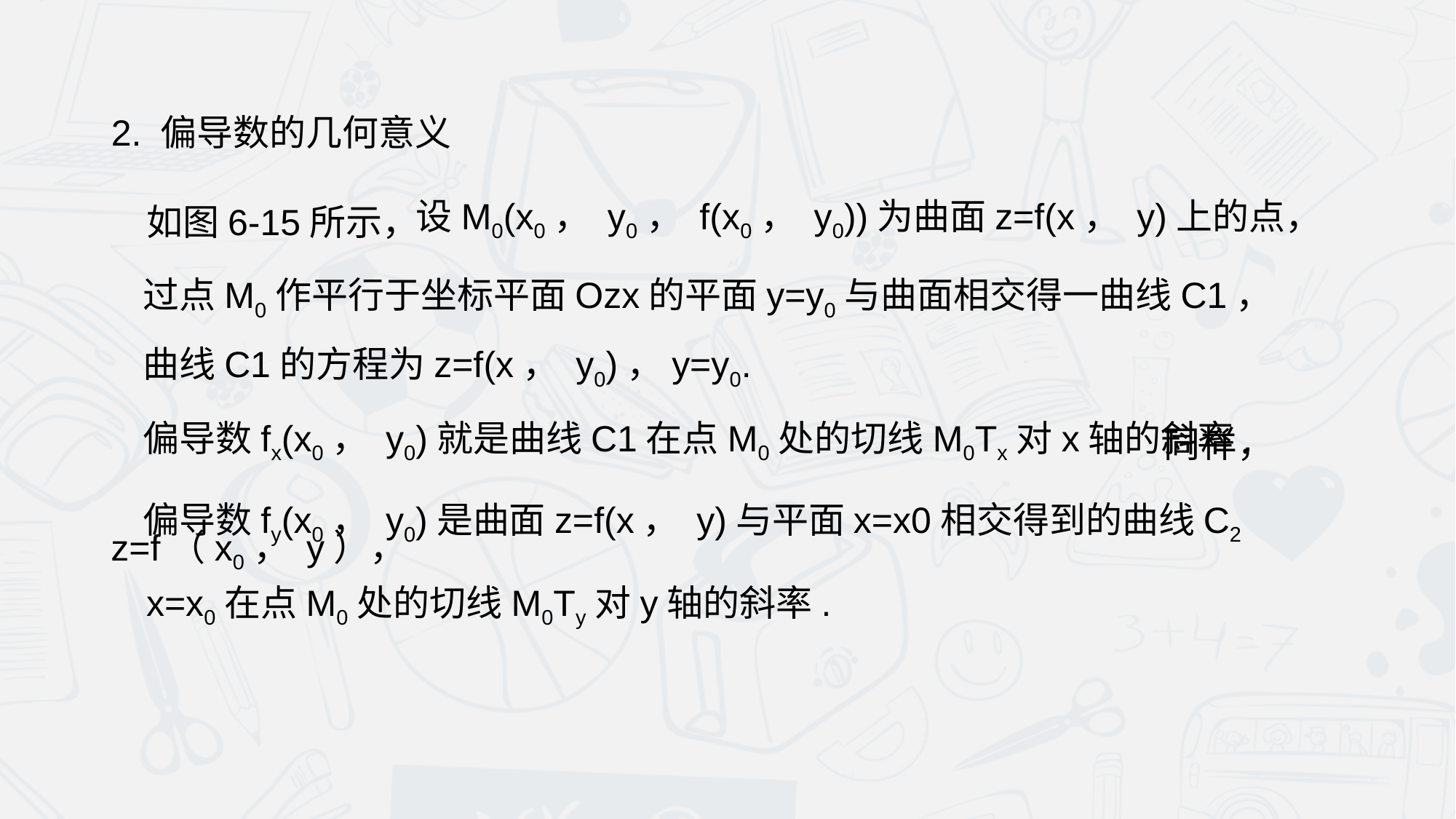

2. 偏导数的几何意义
如图6-15所示，
设M0(x0， y0， f(x0， y0))为曲面z=f(x， y)上的点，
过点M0作平行于坐标平面Ozx的平面y=y0与曲面相交得一曲线C1，

曲线C1的方程为z=f(x， y0)，y=y0.

偏导数fx(x0， y0)就是曲线C1在点M0处的切线M0Tx对x轴的斜率.
同样，
偏导数fy(x0， y0)是曲面z=f(x， y)与平面x=x0相交得到的曲线C2 z=f（x0， y），
x=x0在点M0处的切线M0Ty对y轴的斜率.